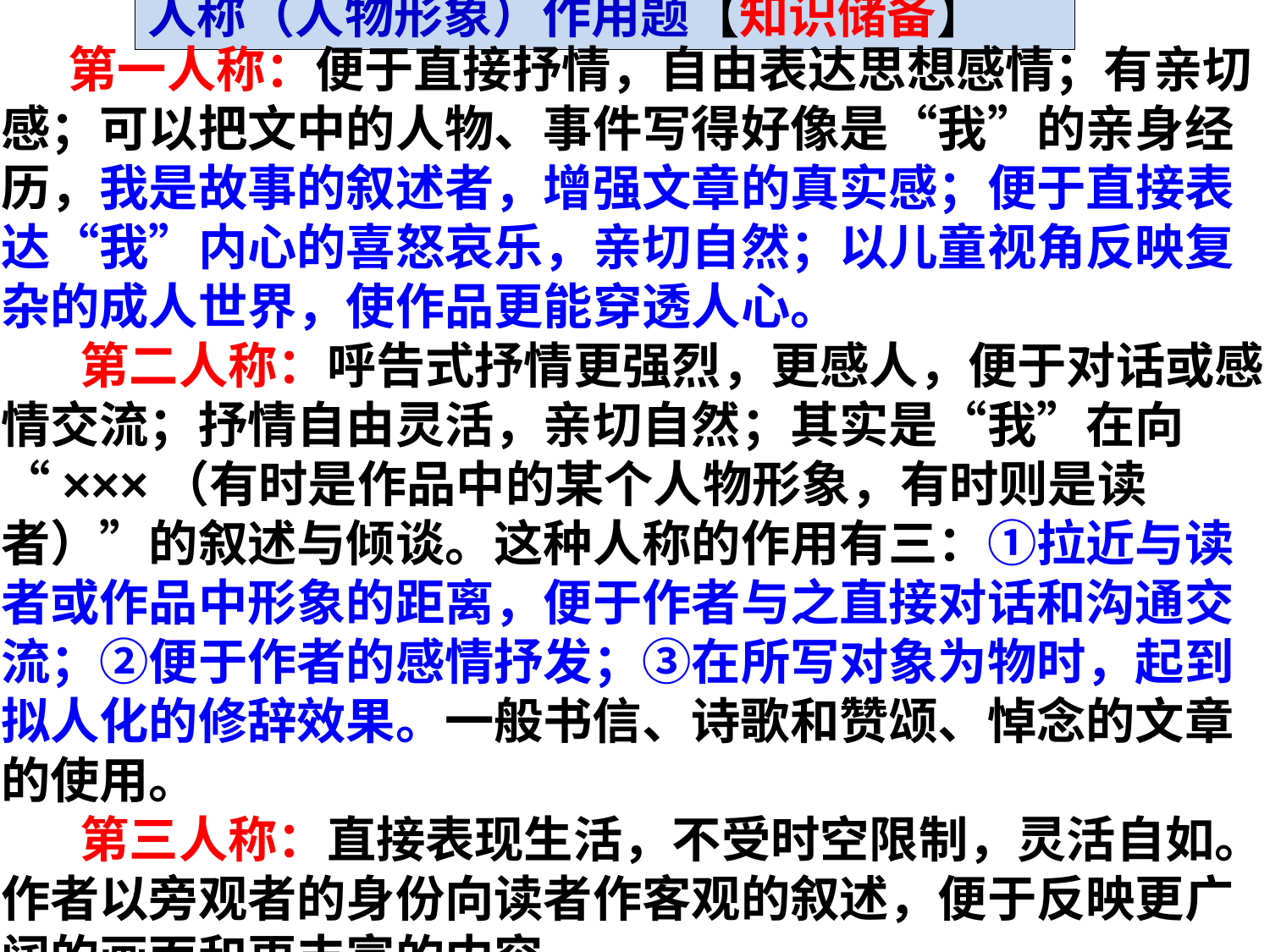

人称（人物形象）作用题【知识储备】

      第一人称：便于直接抒情，自由表达思想感情；有亲切感；可以把文中的人物、事件写得好像是“我”的亲身经历，我是故事的叙述者，增强文章的真实感；便于直接表达“我”内心的喜怒哀乐，亲切自然；以儿童视角反映复杂的成人世界，使作品更能穿透人心。
      第二人称：呼告式抒情更强烈，更感人，便于对话或感情交流；抒情自由灵活，亲切自然；其实是“我”在向“×××（有时是作品中的某个人物形象，有时则是读者）”的叙述与倾谈。这种人称的作用有三：①拉近与读者或作品中形象的距离，便于作者与之直接对话和沟通交流；②便于作者的感情抒发；③在所写对象为物时，起到拟人化的修辞效果。一般书信、诗歌和赞颂、悼念的文章的使用。
      第三人称：直接表现生活，不受时空限制，灵活自如。作者以旁观者的身份向读者作客观的叙述，便于反映更广阔的画面和更丰富的内容。